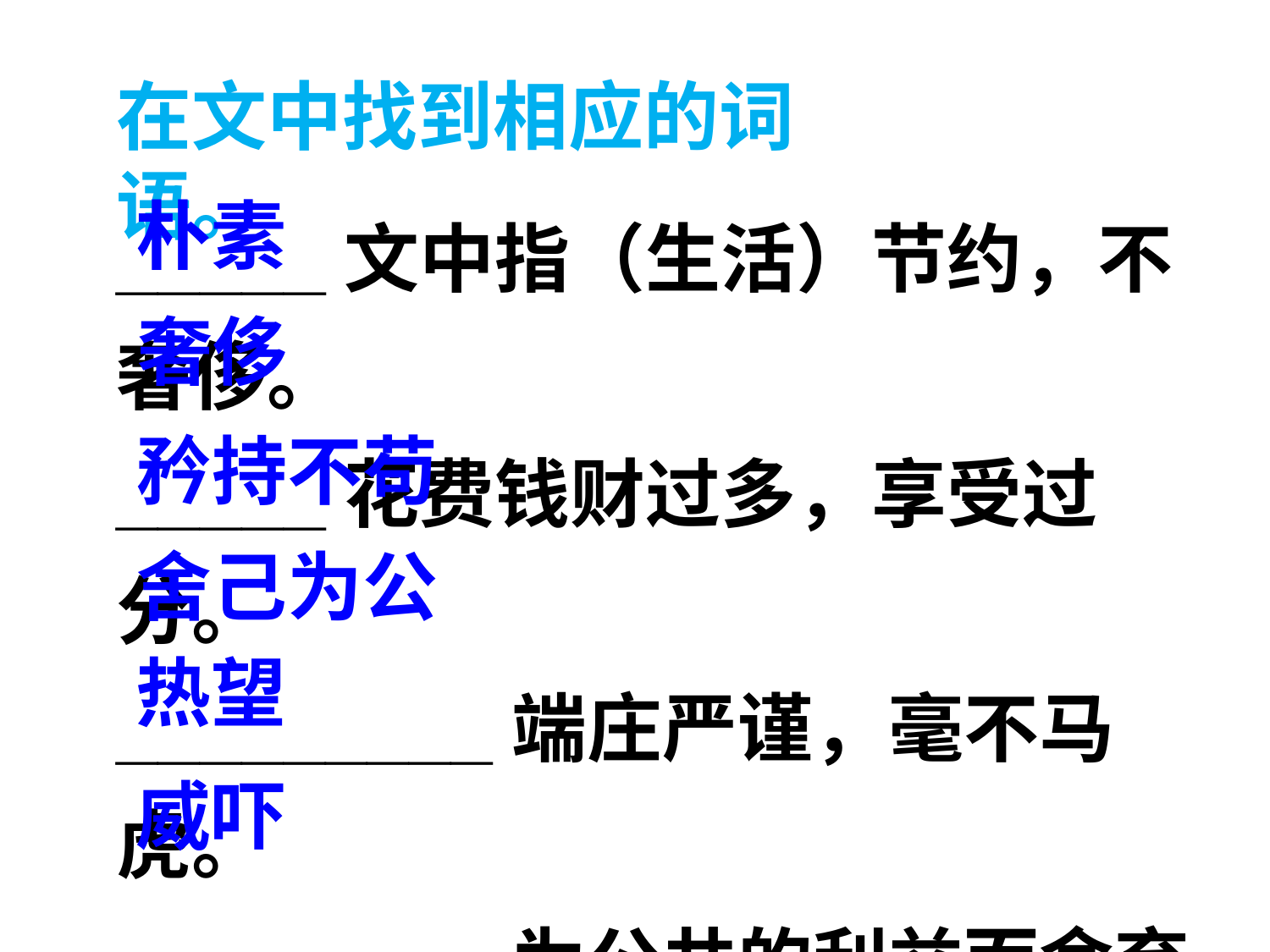

在文中找到相应的词语。
_____文中指（生活）节约，不奢侈。
_____花费钱财过多，享受过分。
_________端庄严谨，毫不马虎。
_________为公共的利益而舍弃个人的利益。
_____热烈盼望。
_____用威势来吓唬人。
朴素
奢侈
矜持不苟
舍己为公
热望
威吓